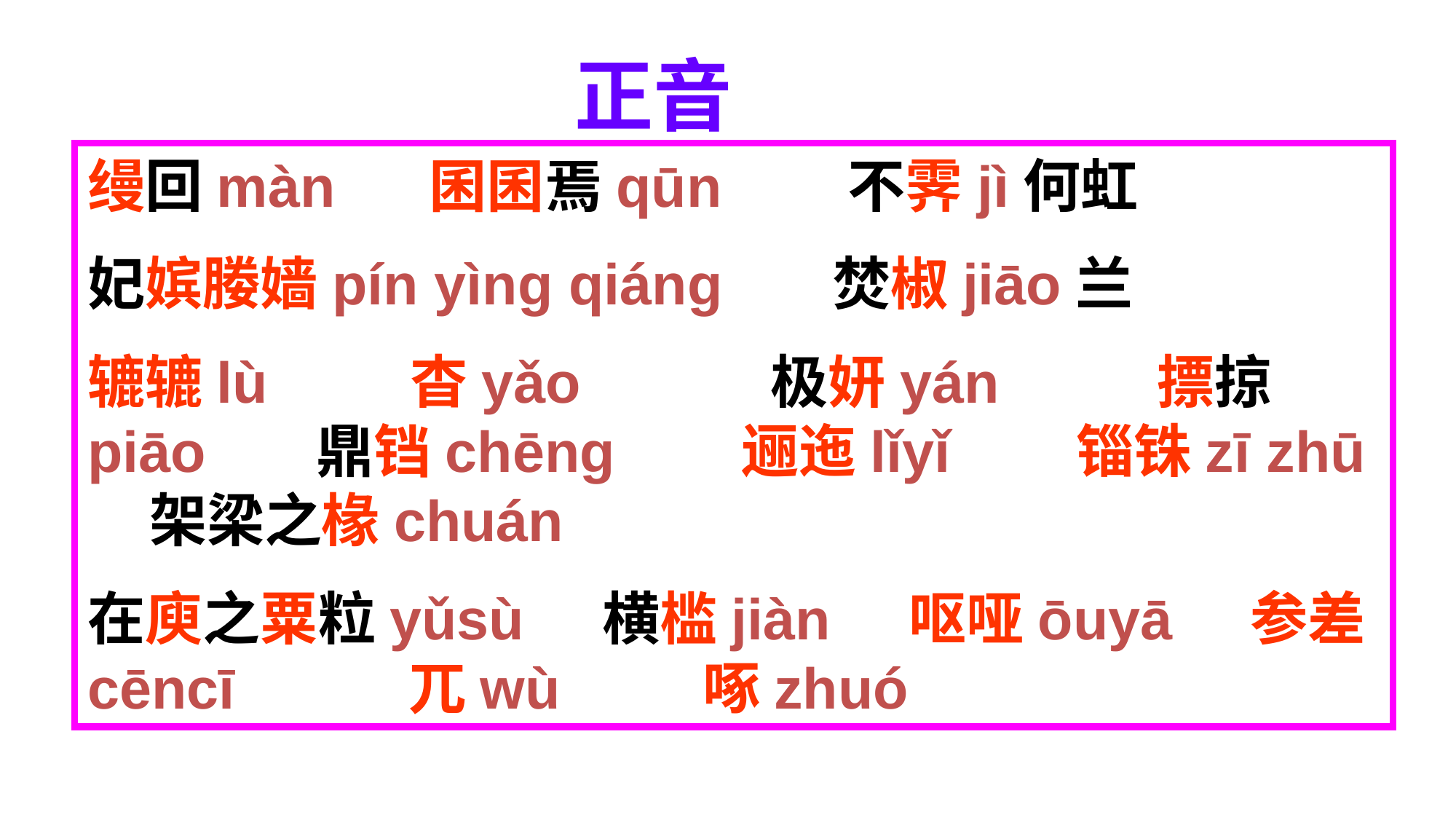

正音
缦回màn     囷囷焉qūn       不霁jì何虹
妃嫔媵嫱pín yìng qiáng      焚椒jiāo兰
辘辘lù        杳yǎo           极妍yán         摽掠piāo      鼎铛chēng       逦迤lǐyǐ       锱铢zī zhū    架梁之椽chuán
在庾之粟粒yǔsù    横槛jiàn    呕哑ōuyā    参差cēncī          兀wù        啄zhuó